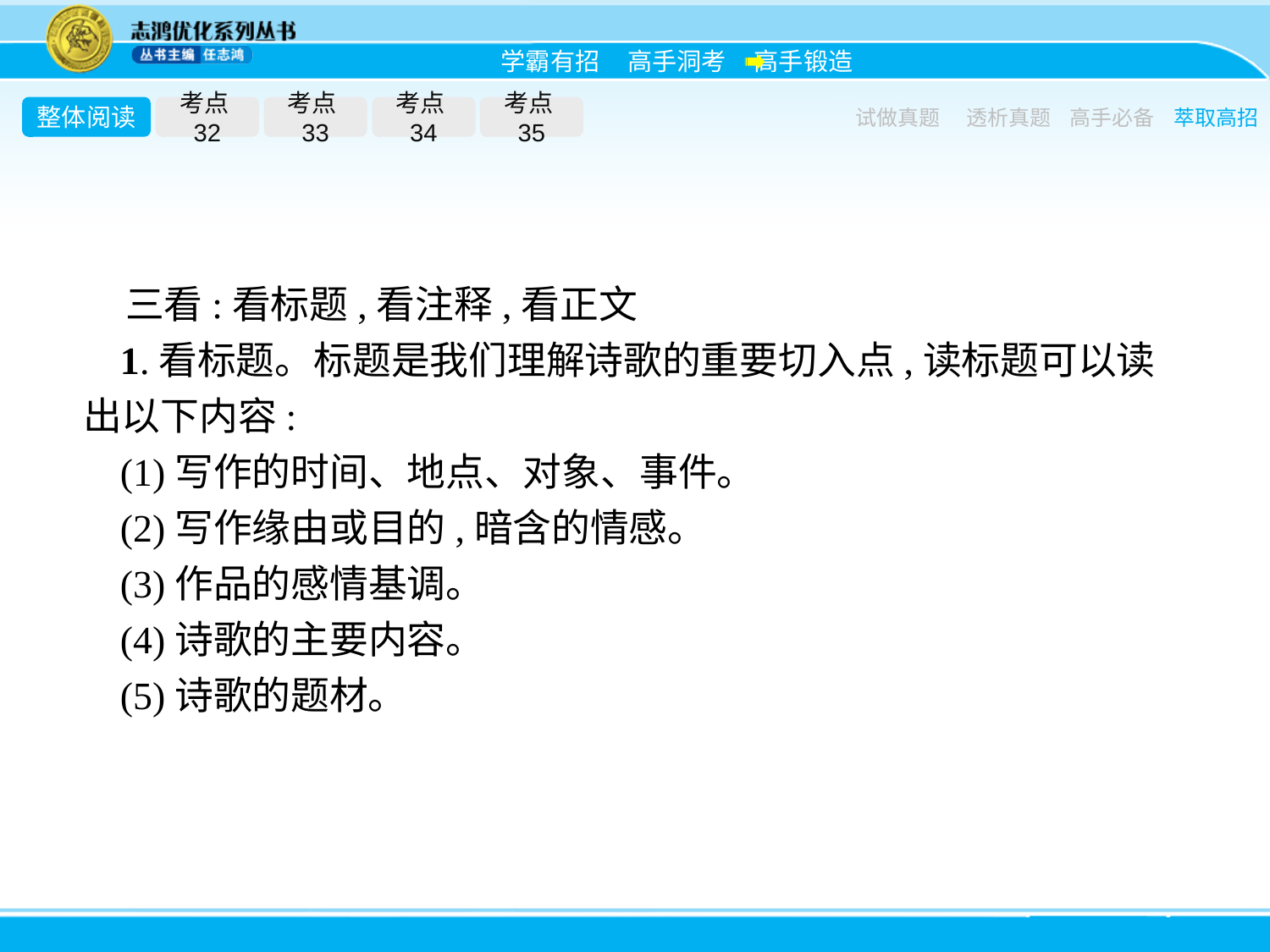

整体阅读
考点32
考点33
考点34
考点35
试做真题
透析真题
高手必备
萃取高招
三看:看标题,看注释,看正文
1.看标题。标题是我们理解诗歌的重要切入点,读标题可以读出以下内容:
(1)写作的时间、地点、对象、事件。
(2)写作缘由或目的,暗含的情感。
(3)作品的感情基调。
(4)诗歌的主要内容。
(5)诗歌的题材。